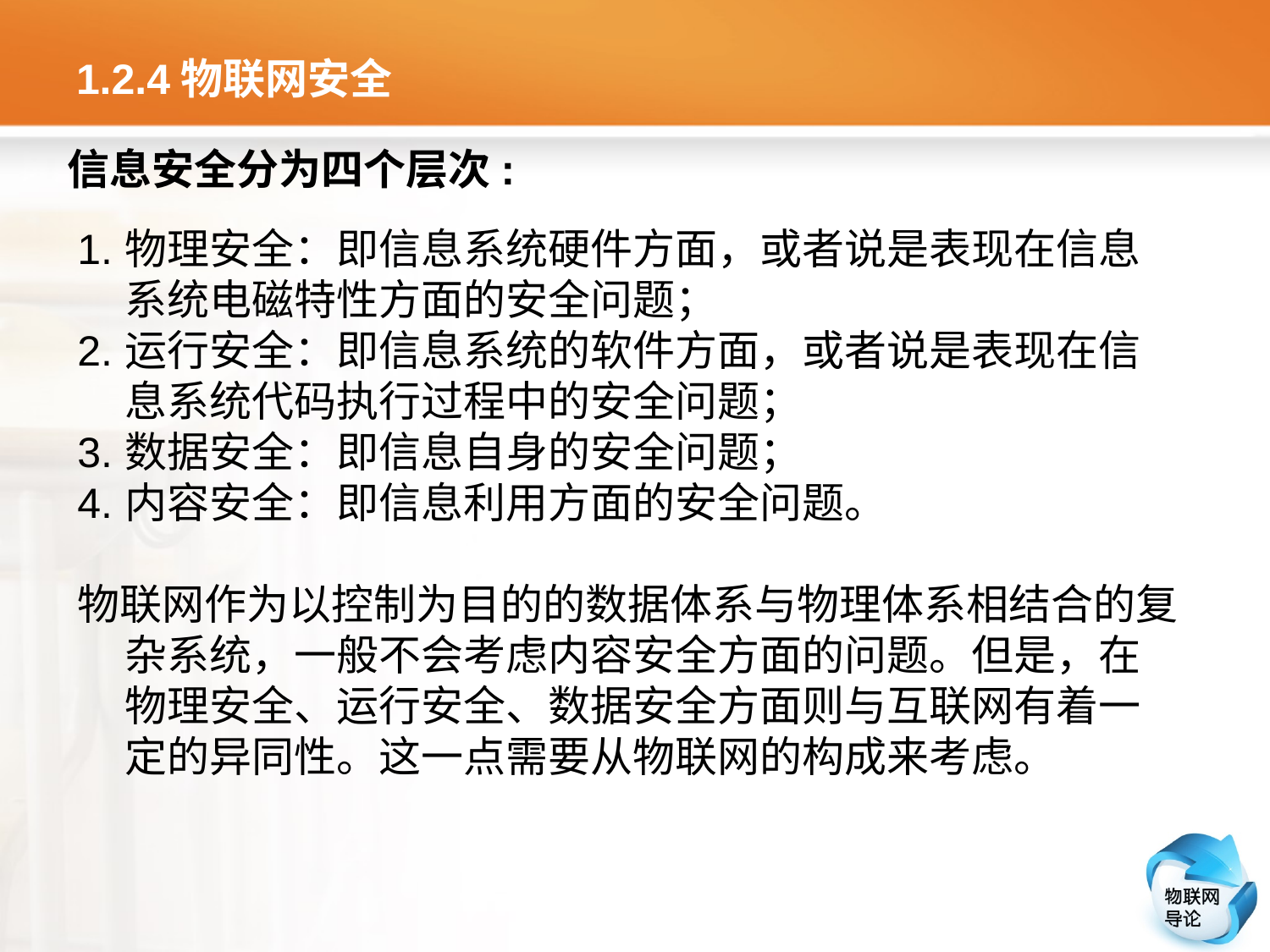

# 1.2.4物联网安全
信息安全分为四个层次:
物理安全：即信息系统硬件方面，或者说是表现在信息系统电磁特性方面的安全问题；
运行安全：即信息系统的软件方面，或者说是表现在信息系统代码执行过程中的安全问题；
数据安全：即信息自身的安全问题；
内容安全：即信息利用方面的安全问题。

物联网作为以控制为目的的数据体系与物理体系相结合的复杂系统，一般不会考虑内容安全方面的问题。但是，在物理安全、运行安全、数据安全方面则与互联网有着一定的异同性。这一点需要从物联网的构成来考虑。